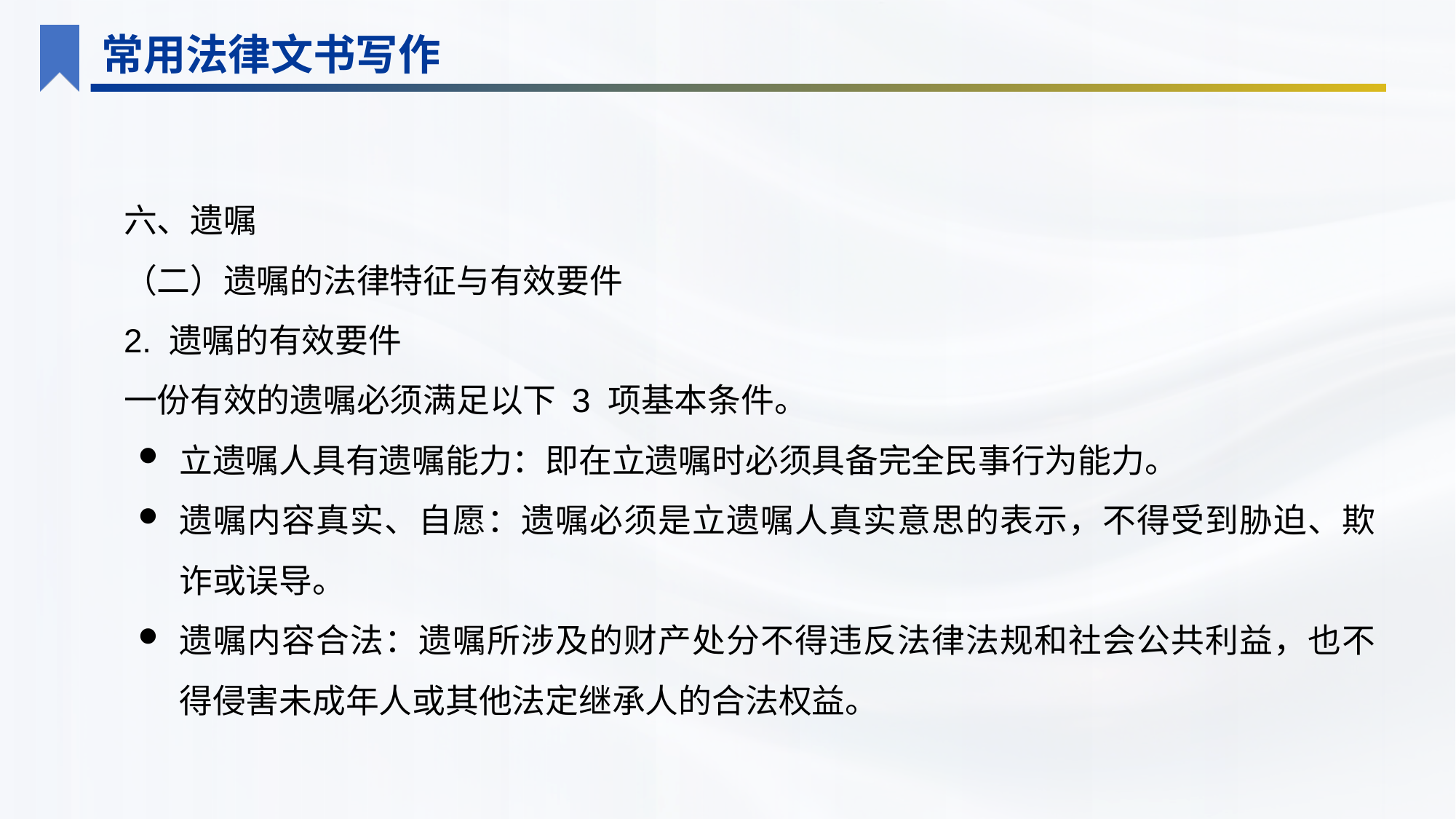

常用法律文书写作
六、遗嘱
（二）遗嘱的法律特征与有效要件
2. 遗嘱的有效要件
一份有效的遗嘱必须满足以下 3 项基本条件。
立遗嘱人具有遗嘱能力：即在立遗嘱时必须具备完全民事行为能力。
遗嘱内容真实、自愿：遗嘱必须是立遗嘱人真实意思的表示，不得受到胁迫、欺诈或误导。
遗嘱内容合法：遗嘱所涉及的财产处分不得违反法律法规和社会公共利益，也不得侵害未成年人或其他法定继承人的合法权益。